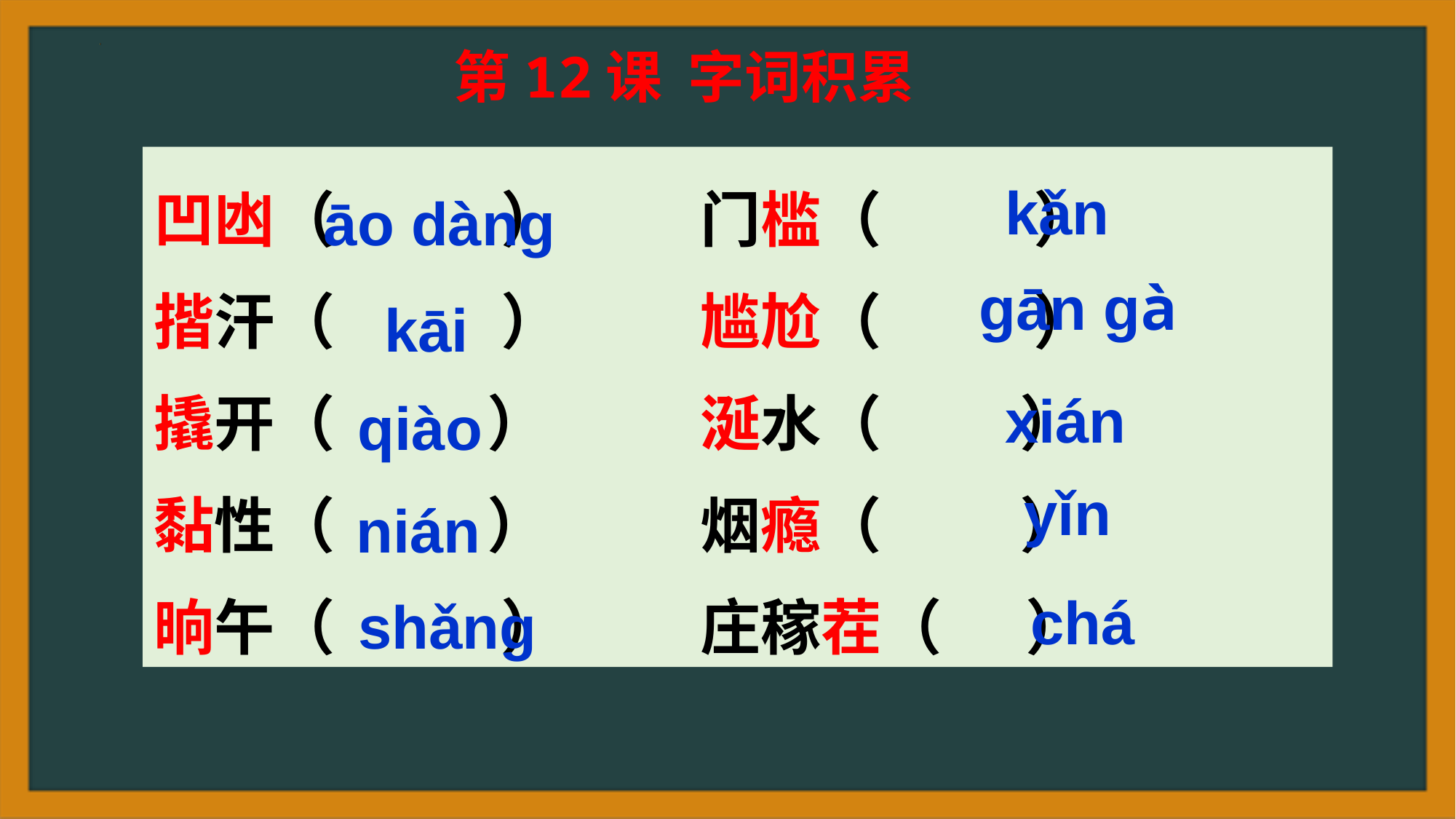

第12课  字词积累
凹凼（            ）          门槛（           ）
揩汗（            ）          尴尬（           ）
撬开（           ）           涎水（          ）
黏性（           ）           烟瘾（          ）
晌午（            ）          庄稼茬（      ）
kǎn
āo dànɡ
ɡān ɡà
kāi
xián
qiào
yǐn
nián
chá
shǎnɡ